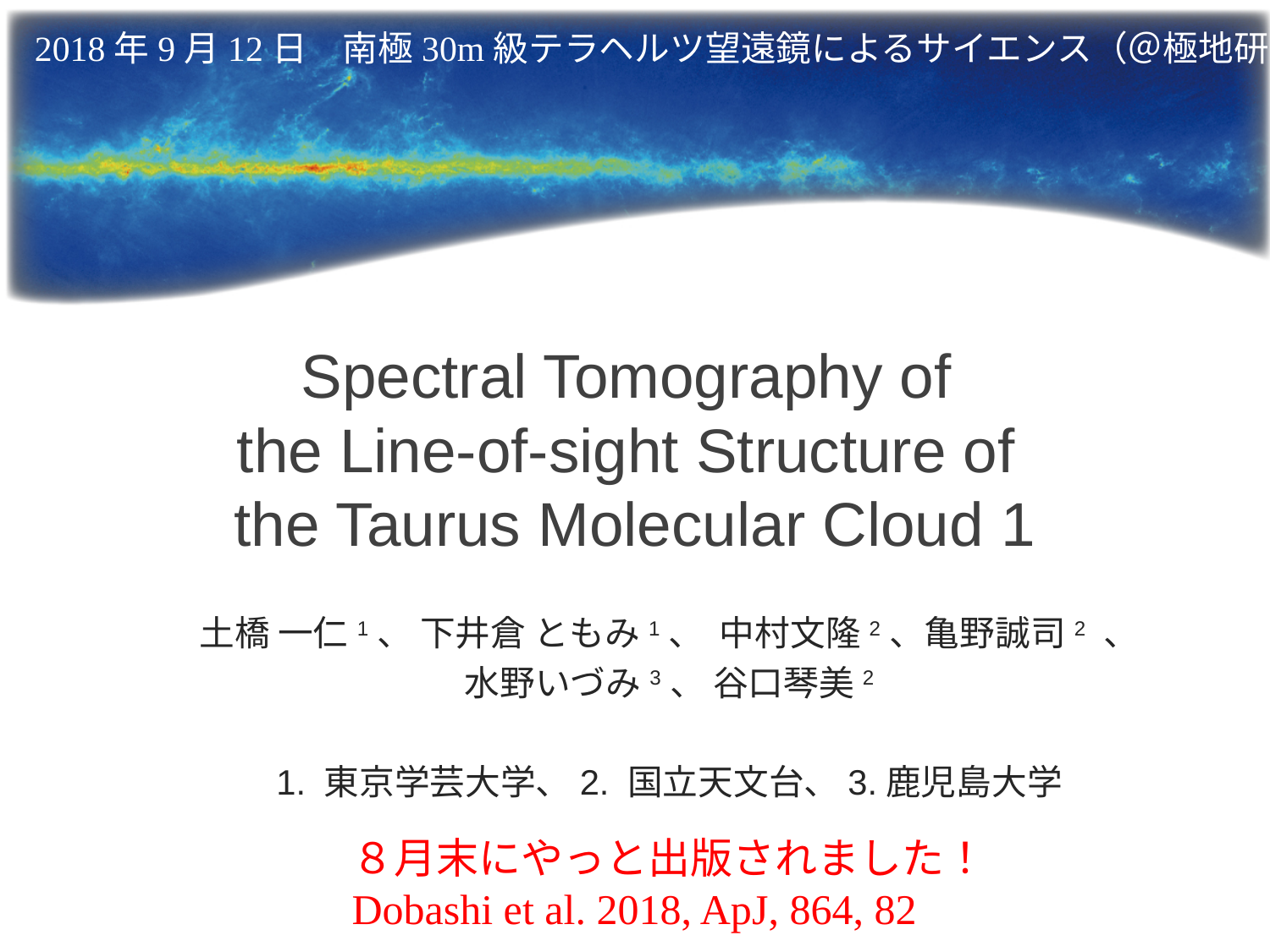

2018年9月12日　南極30m級テラヘルツ望遠鏡によるサイエンス（＠極地研）
# Spectral Tomography of the Line-of-sight Structure of the Taurus Molecular Cloud 1
土橋 一仁1、 下井倉 ともみ1、  中村文隆2、亀野誠司2 、
水野いづみ3、 谷口琴美2

1. 東京学芸大学、2. 国立天文台、3.鹿児島大学
８月末にやっと出版されました！
Dobashi et al. 2018, ApJ, 864, 82